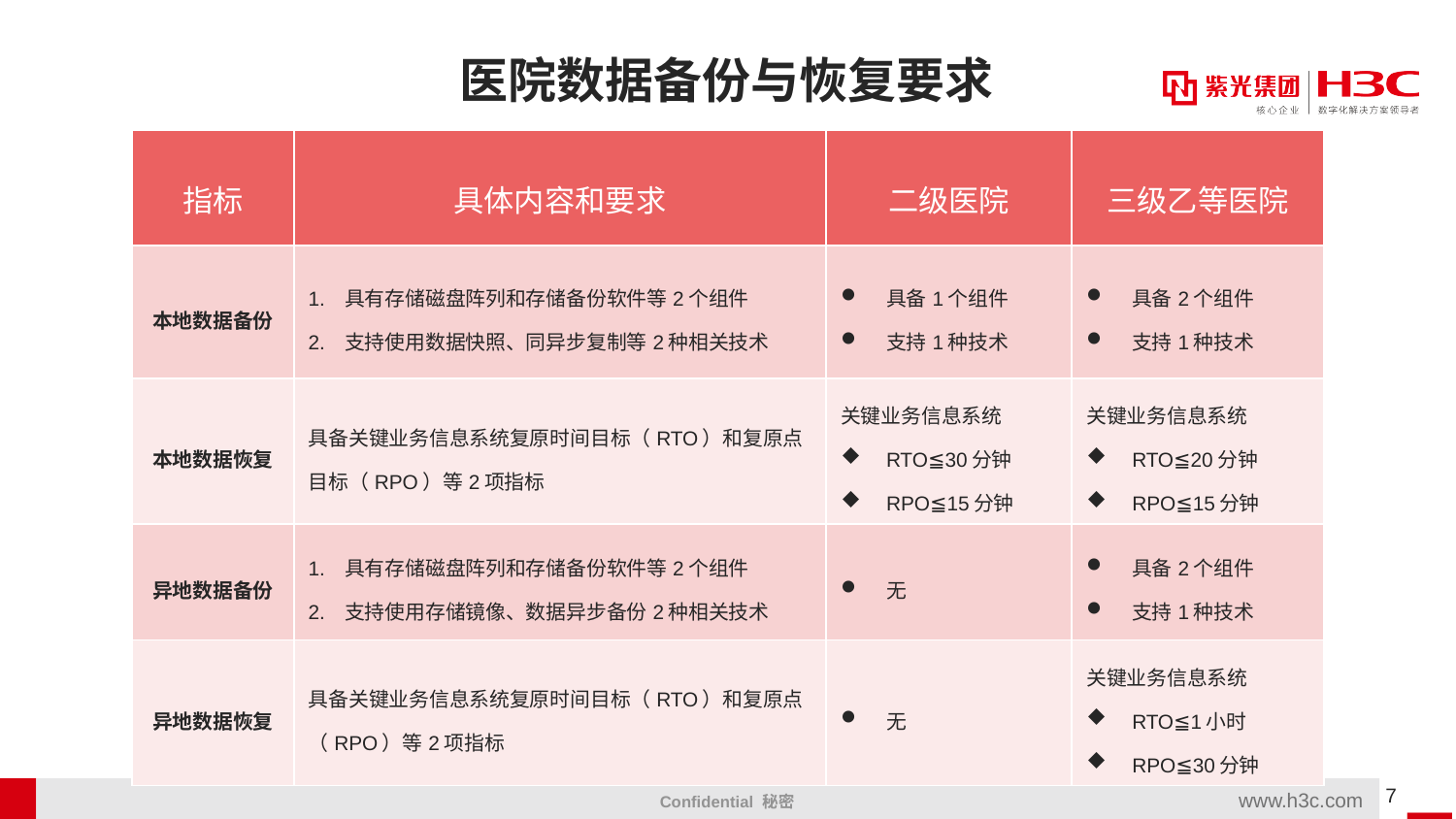

# 医院数据备份与恢复要求
| 指标 | 具体内容和要求 | 二级医院 | 三级乙等医院 |
| --- | --- | --- | --- |
| 本地数据备份 | 具有存储磁盘阵列和存储备份软件等2个组件 支持使用数据快照、同异步复制等2种相关技术 | 具备1个组件 支持1种技术 | 具备2个组件 支持1种技术 |
| 本地数据恢复 | 具备关键业务信息系统复原时间目标（RTO）和复原点目标（RPO）等2项指标 | 关键业务信息系统 RTO≦30分钟 RPO≦15分钟 | 关键业务信息系统 RTO≦20分钟 RPO≦15分钟 |
| 异地数据备份 | 具有存储磁盘阵列和存储备份软件等2个组件 支持使用存储镜像、数据异步备份2种相关技术 | 无 | 具备2个组件 支持1种技术 |
| 异地数据恢复 | 具备关键业务信息系统复原时间目标（RTO）和复原点（RPO）等2项指标 | 无 | 关键业务信息系统 RTO≦1小时 RPO≦30分钟 |